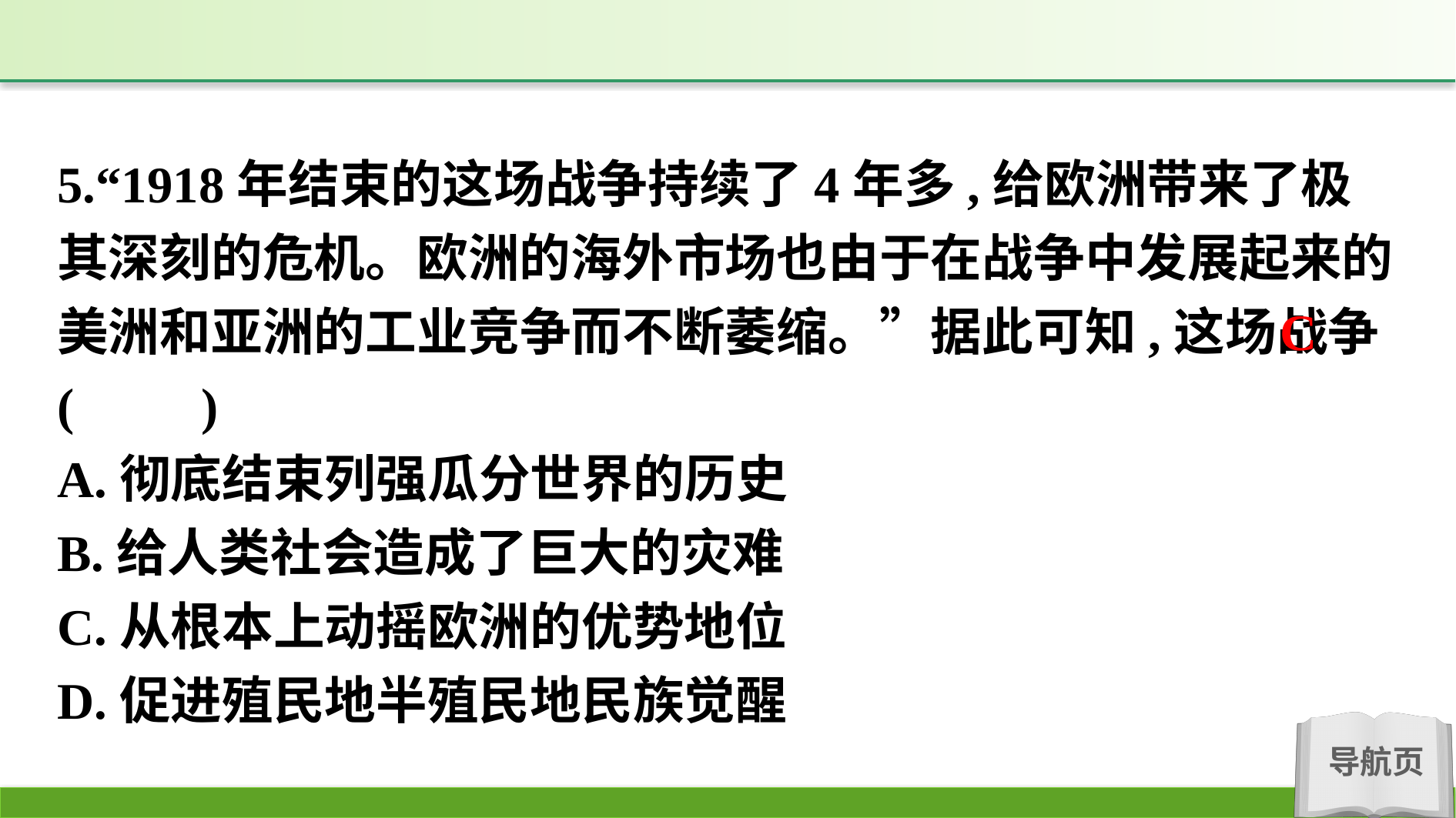

5.“1918年结束的这场战争持续了4年多,给欧洲带来了极其深刻的危机。欧洲的海外市场也由于在战争中发展起来的美洲和亚洲的工业竞争而不断萎缩。”据此可知,这场战争(　　)
A.彻底结束列强瓜分世界的历史
B.给人类社会造成了巨大的灾难
C.从根本上动摇欧洲的优势地位
D.促进殖民地半殖民地民族觉醒
C